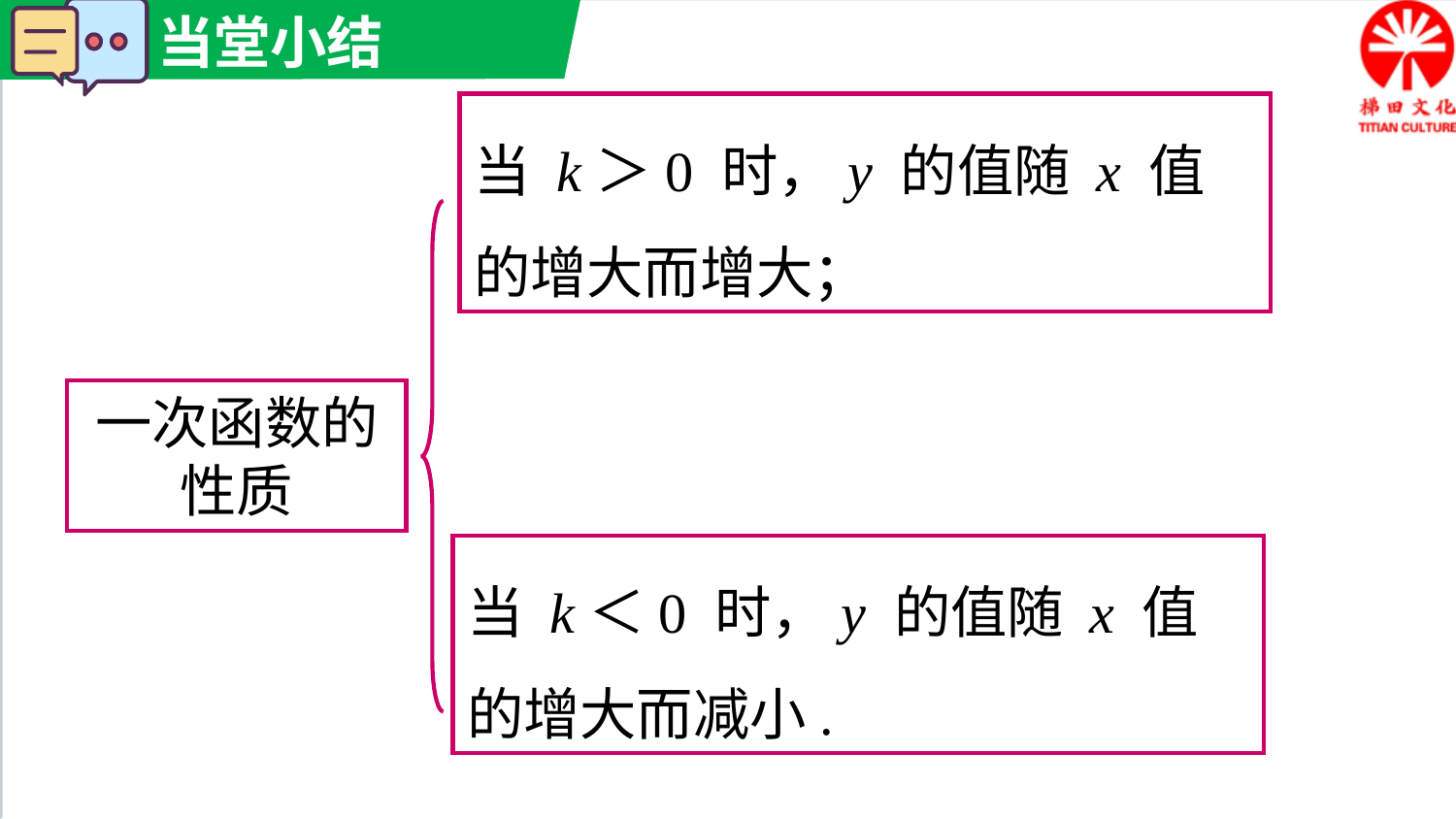

当 k＞0 时，y 的值随 x 值的增大而增大；

一次函数的性质
当 k＜0 时，y 的值随 x 值的增大而减小.